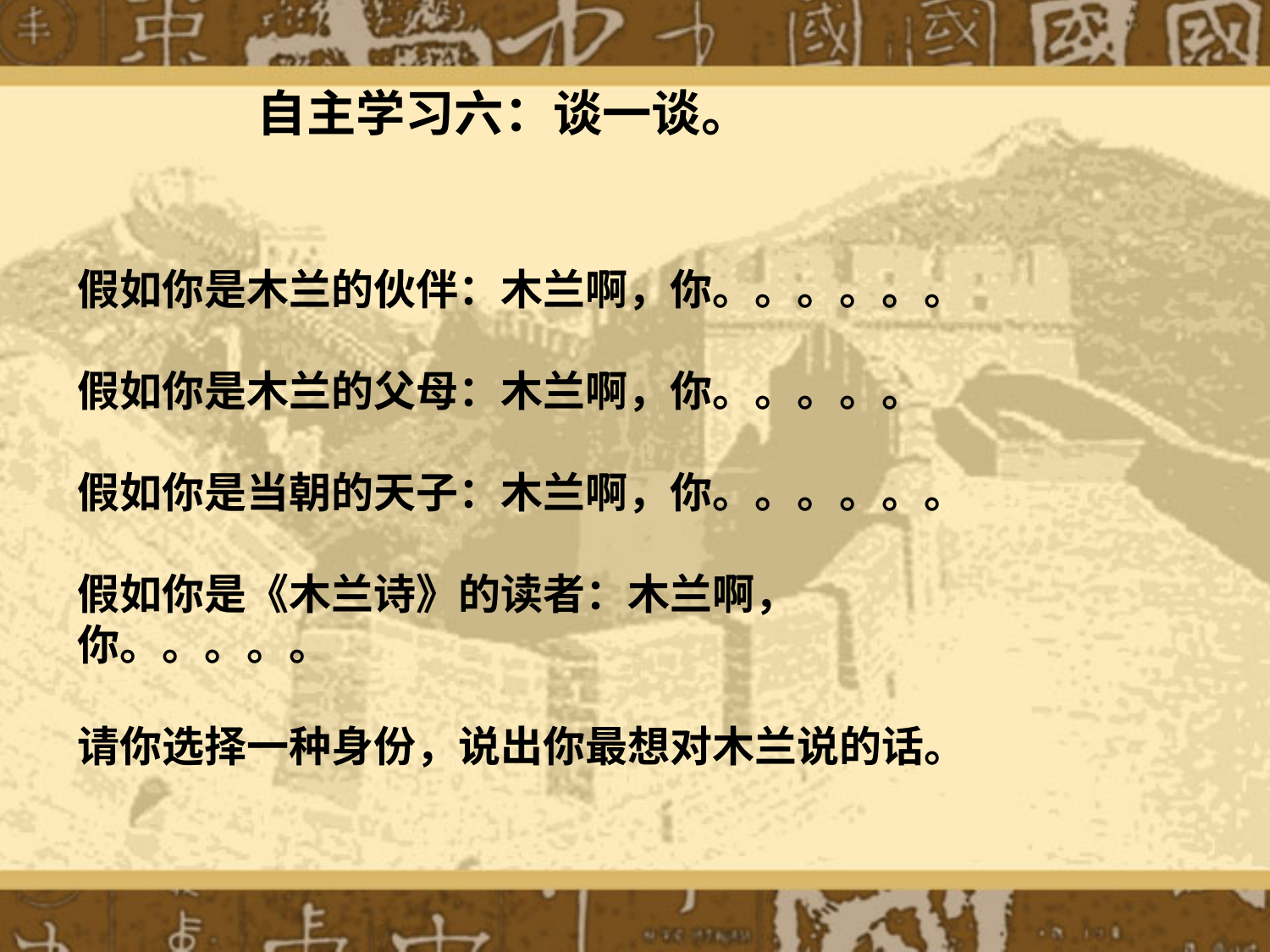

自主学习六：谈一谈。

假如你是木兰的伙伴：木兰啊，你。。。。。。

假如你是木兰的父母：木兰啊，你。。。。。

假如你是当朝的天子：木兰啊，你。。。。。。

假如你是《木兰诗》的读者：木兰啊，你。。。。。

请你选择一种身份，说出你最想对木兰说的话。